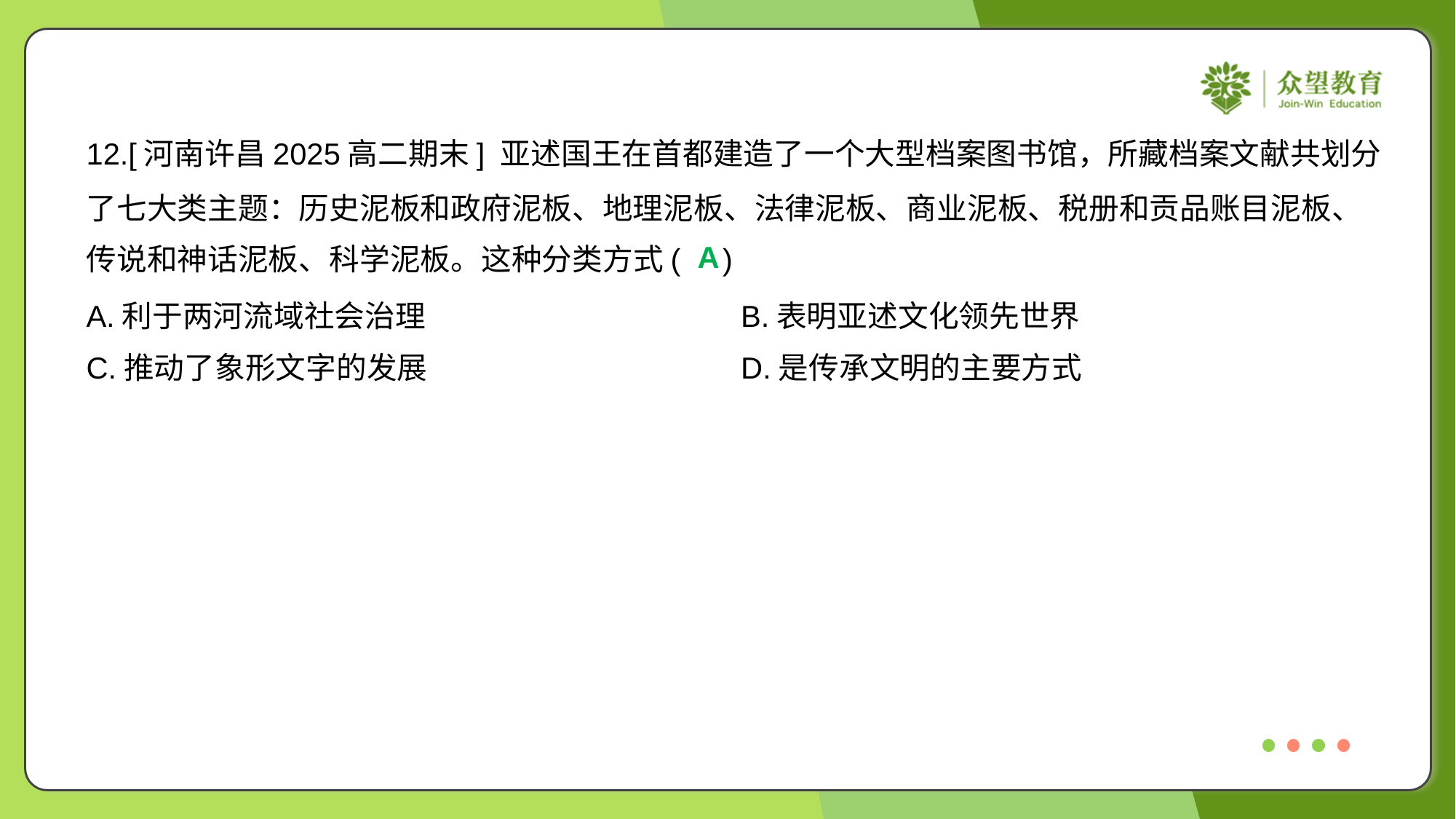

12.[河南许昌2025高二期末] 亚述国王在首都建造了一个大型档案图书馆，所藏档案文献共划分
了七大类主题：历史泥板和政府泥板、地理泥板、法律泥板、商业泥板、税册和贡品账目泥板、
传说和神话泥板、科学泥板。这种分类方式(     )
A
A.利于两河流域社会治理	B.表明亚述文化领先世界
C.推动了象形文字的发展	D.是传承文明的主要方式